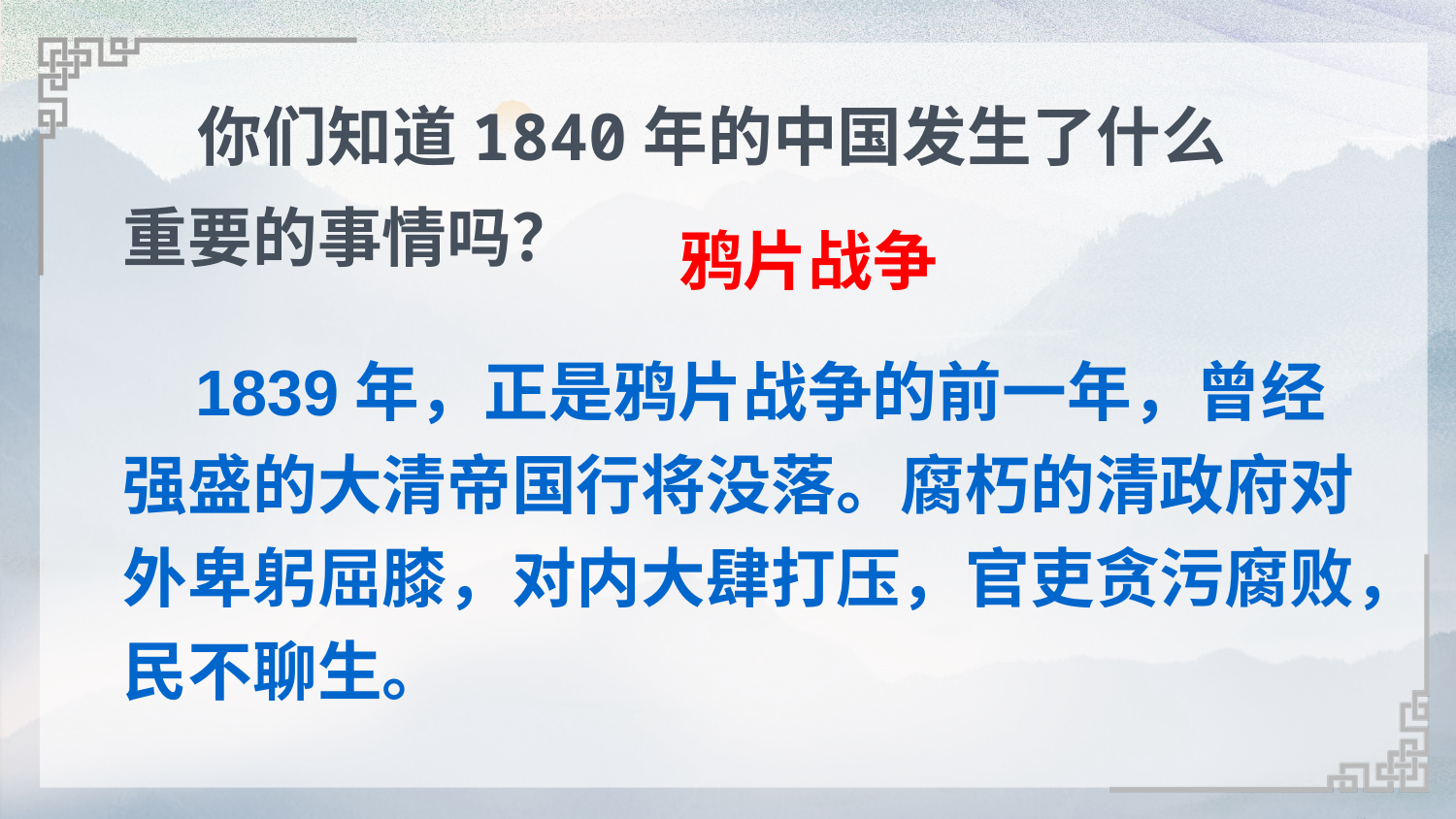

你们知道1840年的中国发生了什么重要的事情吗？
鸦片战争
    1839年，正是鸦片战争的前一年，曾经强盛的大清帝国行将没落。腐朽的清政府对外卑躬屈膝，对内大肆打压，官吏贪污腐败，民不聊生。